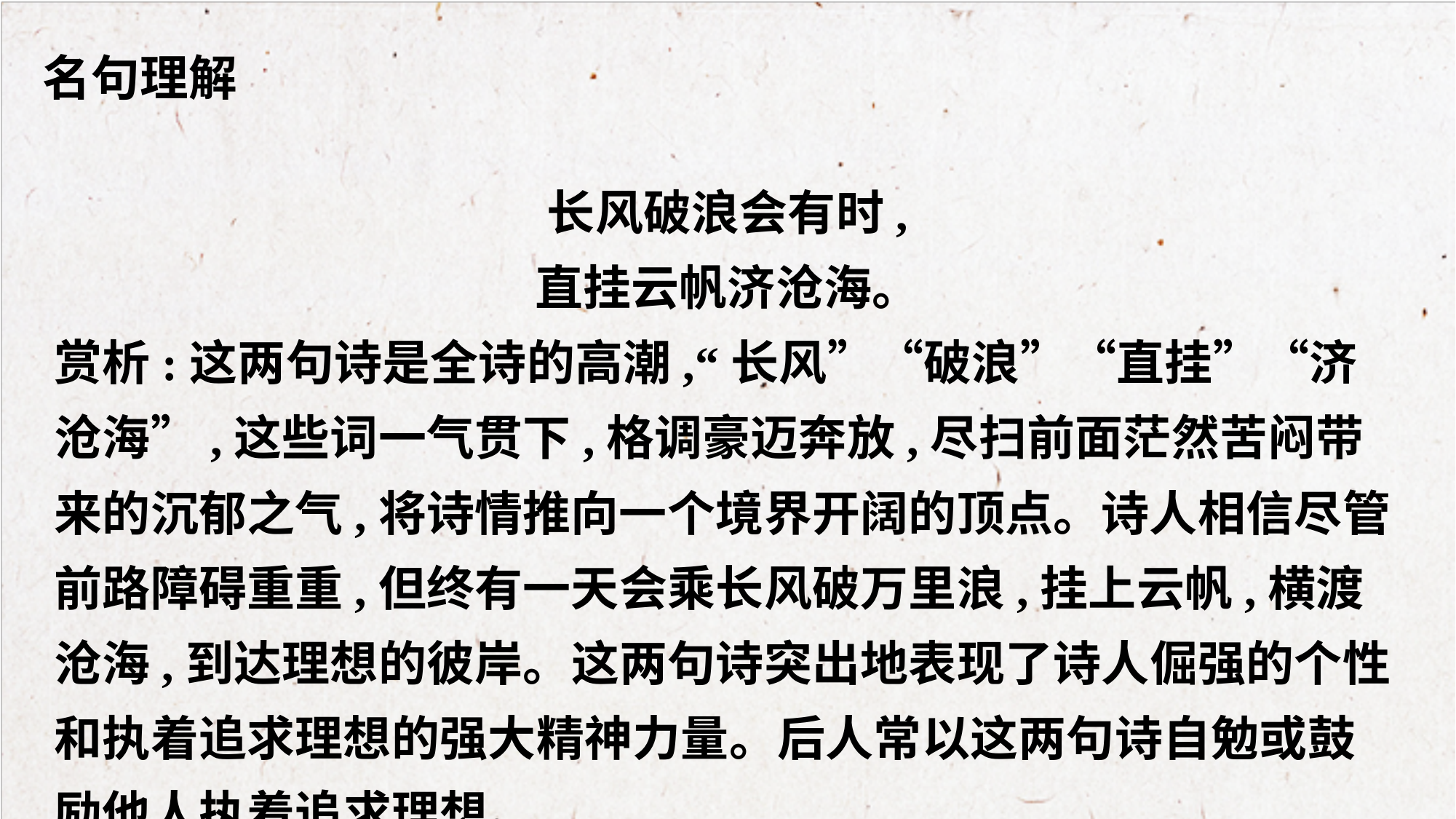

名句理解
长风破浪会有时,
直挂云帆济沧海。
赏析:这两句诗是全诗的高潮,“长风”“破浪”“直挂”“济沧海”,这些词一气贯下,格调豪迈奔放,尽扫前面茫然苦闷带来的沉郁之气,将诗情推向一个境界开阔的顶点。诗人相信尽管前路障碍重重,但终有一天会乘长风破万里浪,挂上云帆,横渡沧海,到达理想的彼岸。这两句诗突出地表现了诗人倔强的个性和执着追求理想的强大精神力量。后人常以这两句诗自勉或鼓励他人执着追求理想。